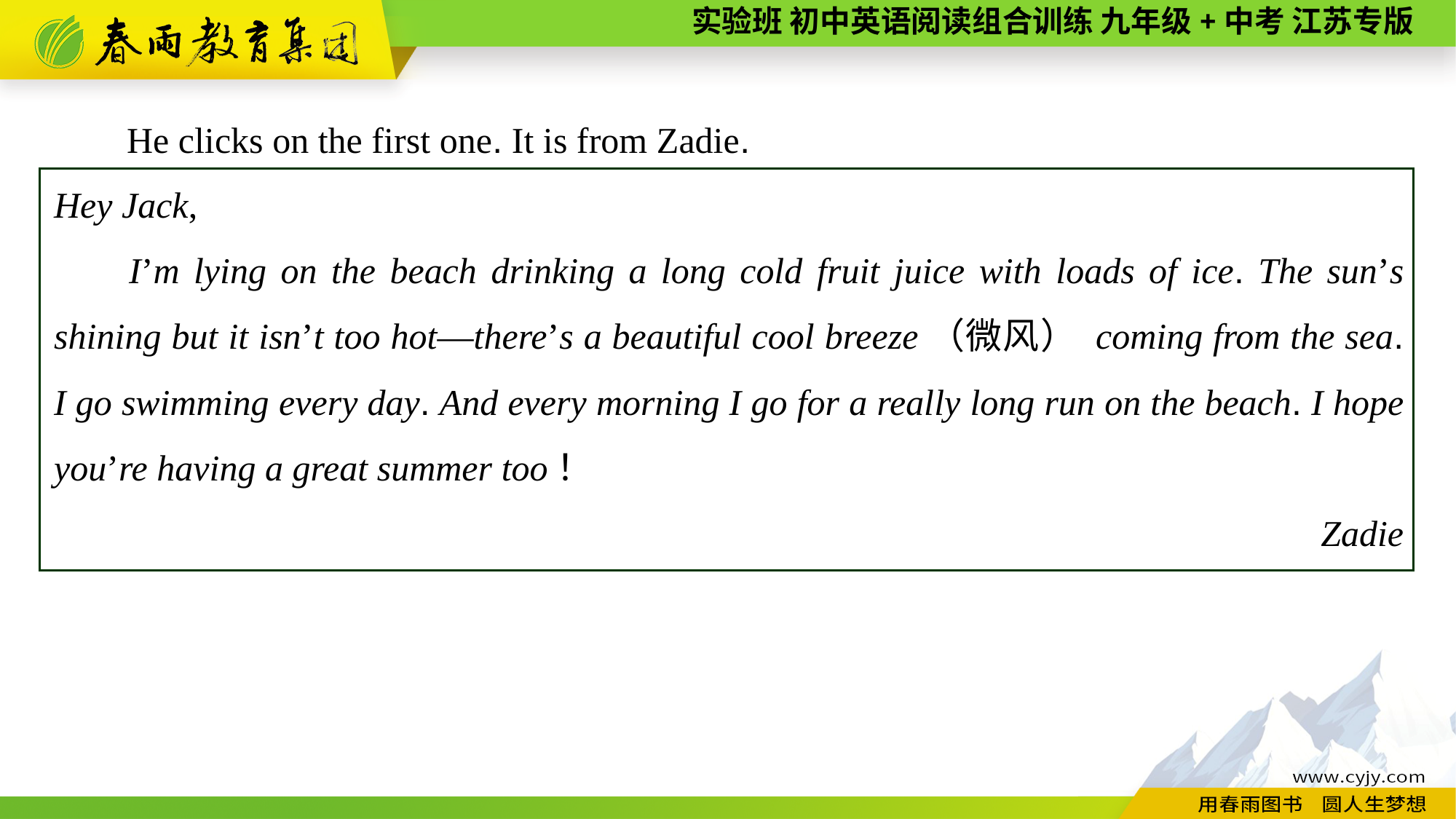

He clicks on the first one. It is from Zadie.
Hey Jack,
I’m lying on the beach drinking a long cold fruit juice with loads of ice. The sun’s shining but it isn’t too hot—there’s a beautiful cool breeze（微风） coming from the sea. I go swimming every day. And every morning I go for a really long run on the beach. I hope you’re having a great summer too！
Zadie